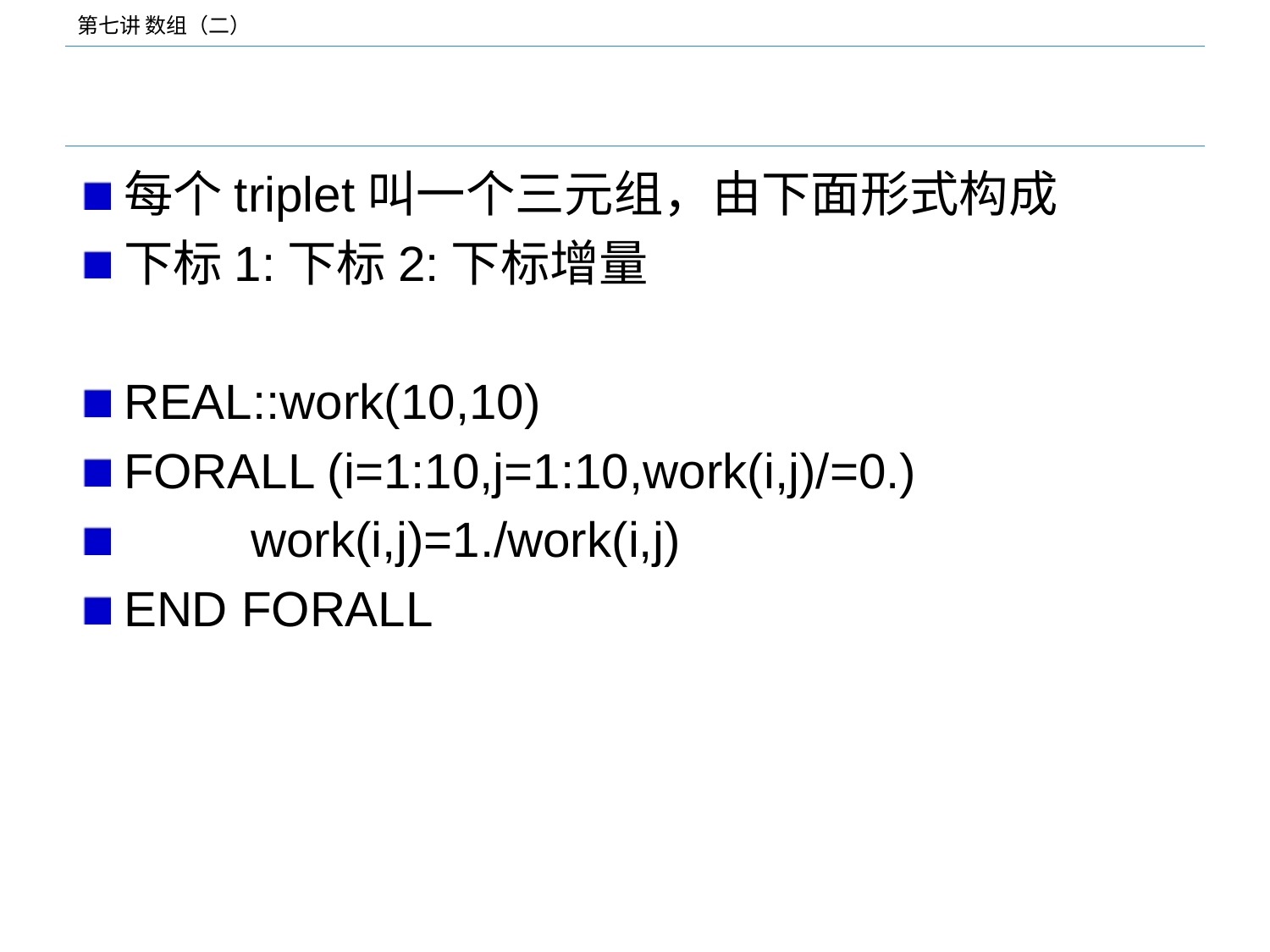

#
每个triplet叫一个三元组，由下面形式构成
下标1:下标2:下标增量

REAL::work(10,10)
FORALL (i=1:10,j=1:10,work(i,j)/=0.)
	work(i,j)=1./work(i,j)
END FORALL